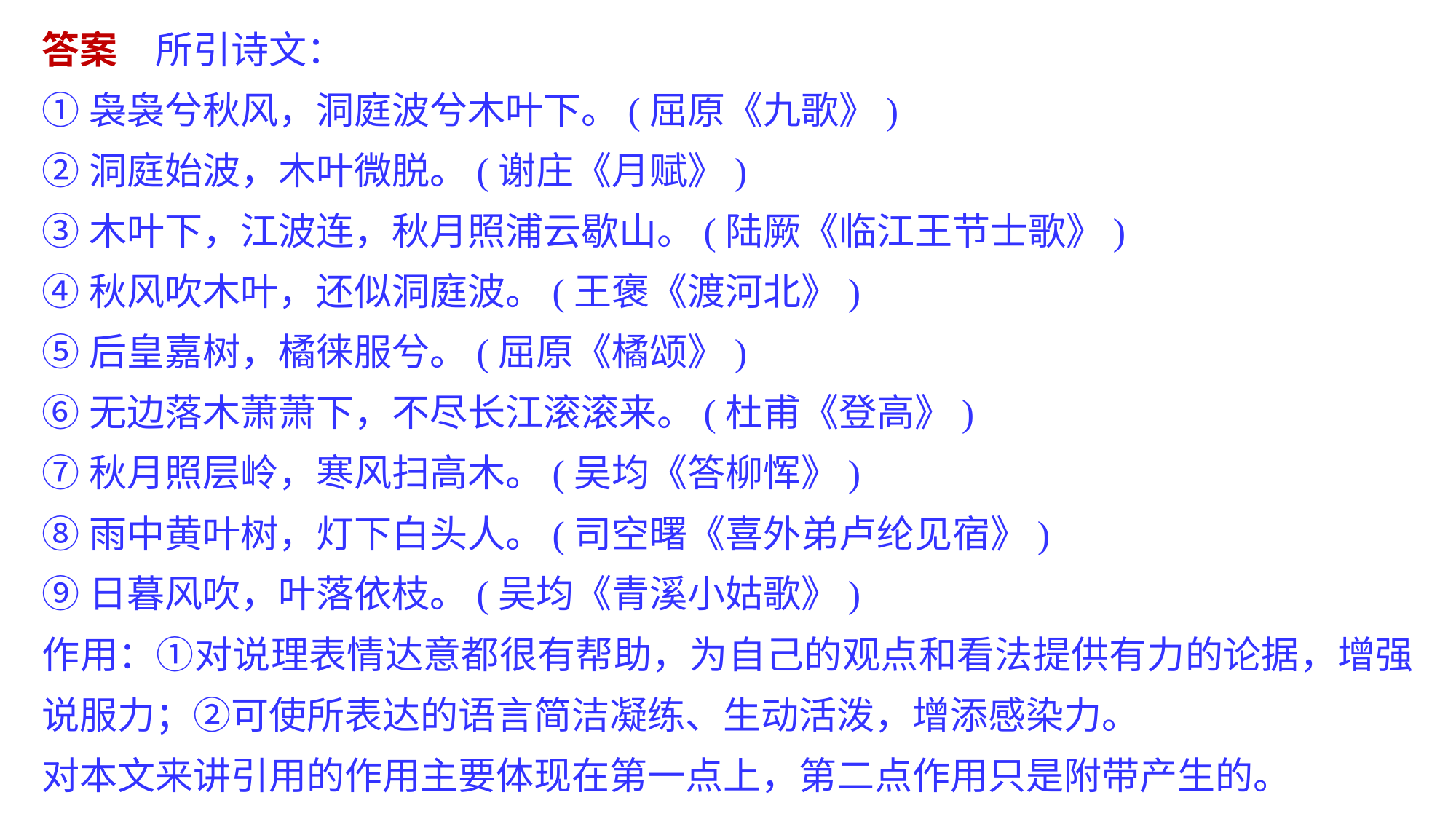

答案　所引诗文：
①袅袅兮秋风，洞庭波兮木叶下。(屈原《九歌》)
②洞庭始波，木叶微脱。(谢庄《月赋》)
③木叶下，江波连，秋月照浦云歇山。(陆厥《临江王节士歌》)
④秋风吹木叶，还似洞庭波。(王褒《渡河北》)
⑤后皇嘉树，橘徕服兮。(屈原《橘颂》)
⑥无边落木萧萧下，不尽长江滚滚来。(杜甫《登高》)
⑦秋月照层岭，寒风扫高木。(吴均《答柳恽》)
⑧雨中黄叶树，灯下白头人。(司空曙《喜外弟卢纶见宿》)
⑨日暮风吹，叶落依枝。(吴均《青溪小姑歌》)
作用：①对说理表情达意都很有帮助，为自己的观点和看法提供有力的论据，增强说服力；②可使所表达的语言简洁凝练、生动活泼，增添感染力。
对本文来讲引用的作用主要体现在第一点上，第二点作用只是附带产生的。